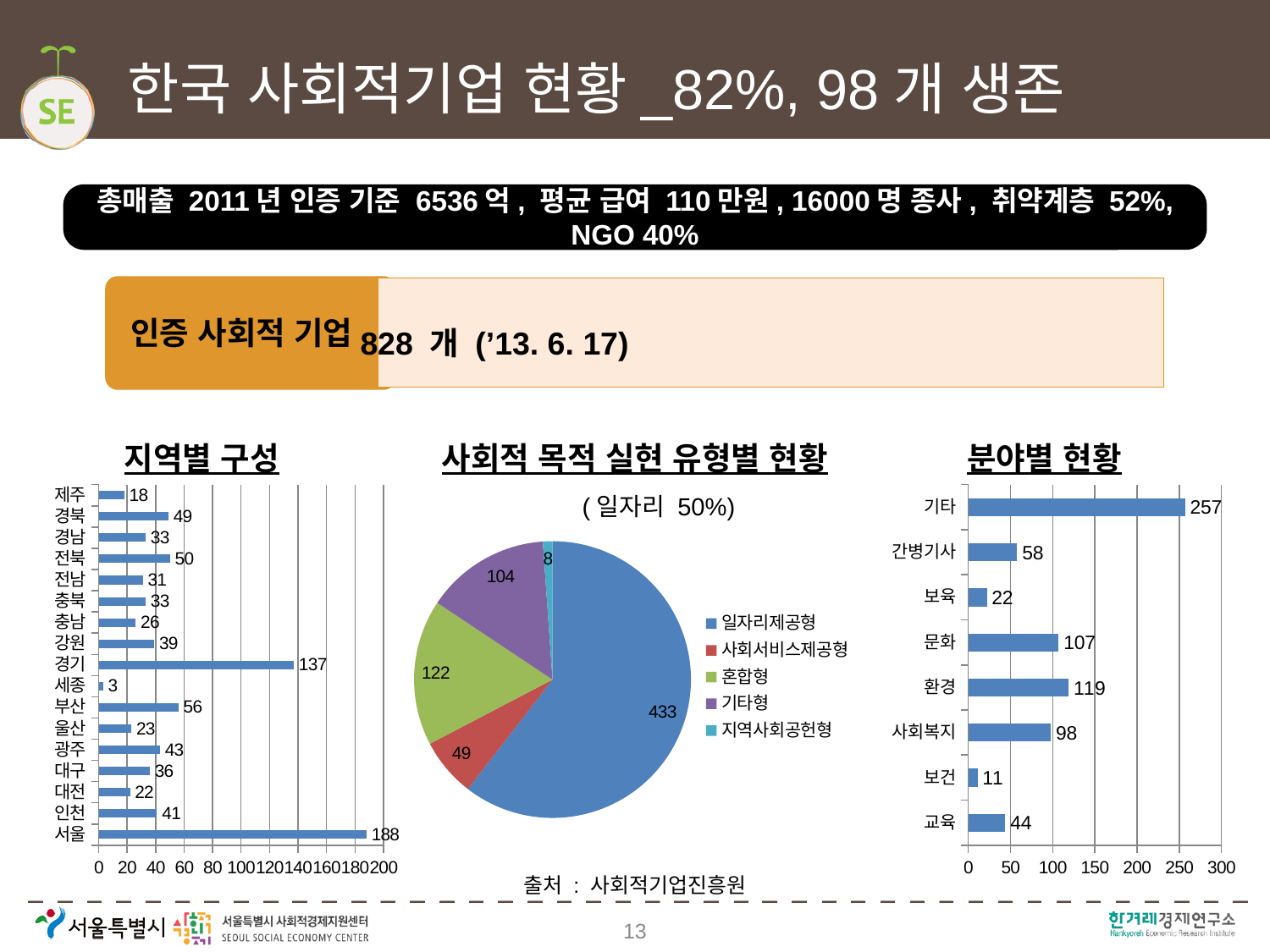

# 한국 사회적기업 현황_82%, 98개 생존
총매출 2011년 인증 기준 6536억, 평균 급여 110만원, 16000명 종사, 취약계층 52%, NGO 40%

인증 사회적 기업
828 개 (’13. 6. 17)
지역별 구성
사회적 목적 실현 유형별 현황
(일자리 50%)
분야별 현황

### Chart

| Category | 개수 |
|---|---|
| 서울 | 188.0 |
| 인천 | 41.0 |
| 대전 | 22.0 |
| 대구 | 36.0 |
| 광주 | 43.0 |
| 울산 | 23.0 |
| 부산 | 56.0 |
| 세종 | 3.0 |
| 경기 | 137.0 |
| 강원 | 39.0 |
| 충남 | 26.0 |
| 충북 | 33.0 |
| 전남 | 31.0 |
| 전북 | 50.0 |
| 경남 | 33.0 |
| 경북 | 49.0 |
| 제주 | 18.0 |

### Chart

| Category | 개수 |
|---|---|
| 교육 | 44.0 |
| 보건 | 11.0 |
| 사회복지 | 98.0 |
| 환경 | 119.0 |
| 문화 | 107.0 |
| 보육 | 22.0 |
| 간병기사 | 58.0 |
| 기타 | 257.0 |

### Chart

| Category | 개수 |
|---|---|
| 일자리제공형 | 433.0 |
| 사회서비스제공형 | 49.0 |
| 혼합형 | 122.0 |
| 기타형 | 104.0 |
| 지역사회공헌형 | 8.0 |
출처 : 사회적기업진흥원
13